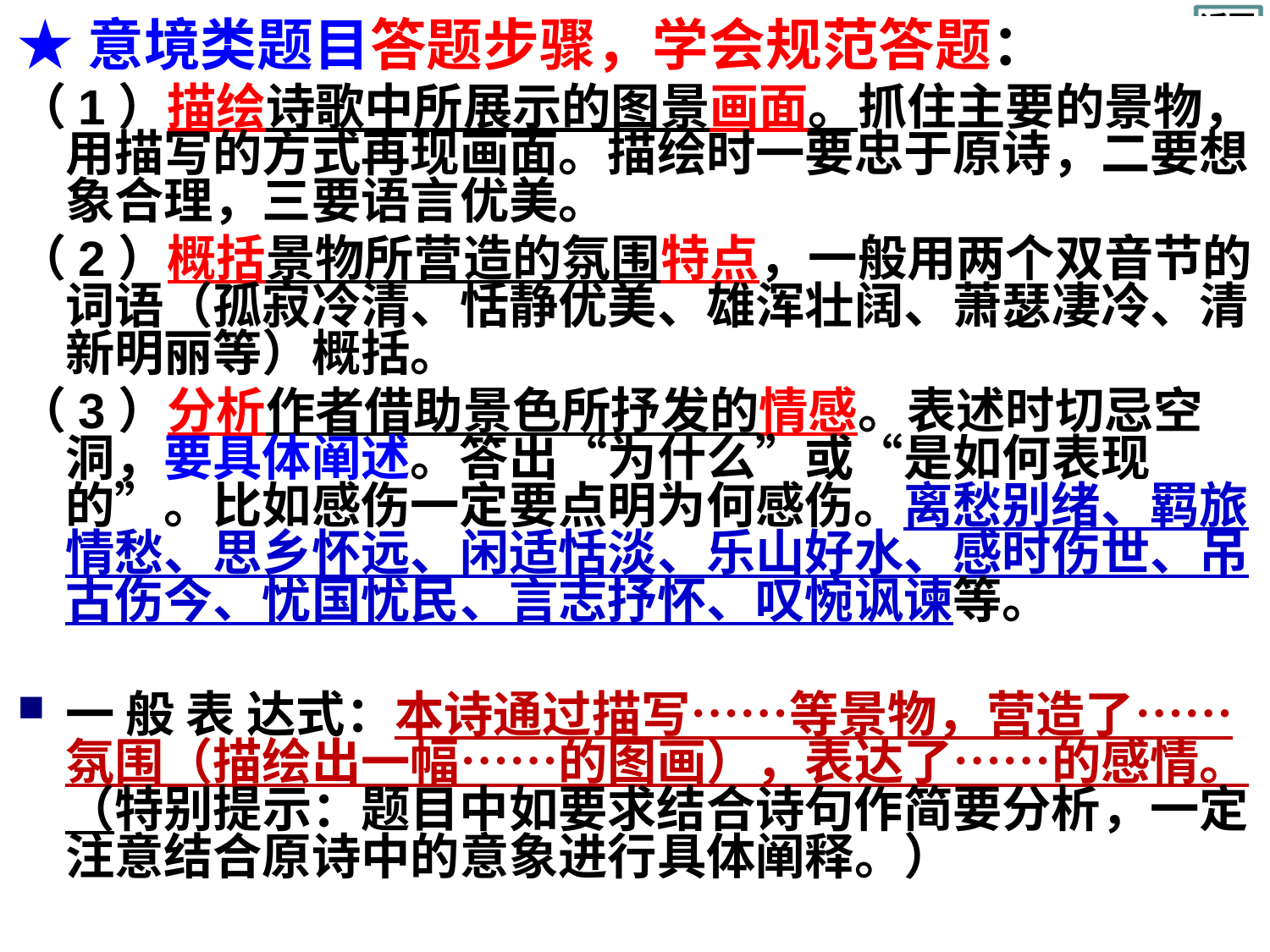

★意境类题目答题步骤，学会规范答题：
（1）描绘诗歌中所展示的图景画面。抓住主要的景物，用描写的方式再现画面。描绘时一要忠于原诗，二要想象合理，三要语言优美。
（2）概括景物所营造的氛围特点，一般用两个双音节的词语（孤寂冷清、恬静优美、雄浑壮阔、萧瑟凄冷、清新明丽等）概括。
（3）分析作者借助景色所抒发的情感。表述时切忌空洞，要具体阐述。答出“为什么”或“是如何表现的”。比如感伤一定要点明为何感伤。离愁别绪、羁旅情愁、思乡怀远、闲适恬淡、乐山好水、感时伤世、吊古伤今、忧国忧民、言志抒怀、叹惋讽谏等。

一 般 表 达式：本诗通过描写……等景物，营造了……氛围（描绘出一幅……的图画），表达了……的感情。（特别提示：题目中如要求结合诗句作简要分析，一定注意结合原诗中的意象进行具体阐释。）